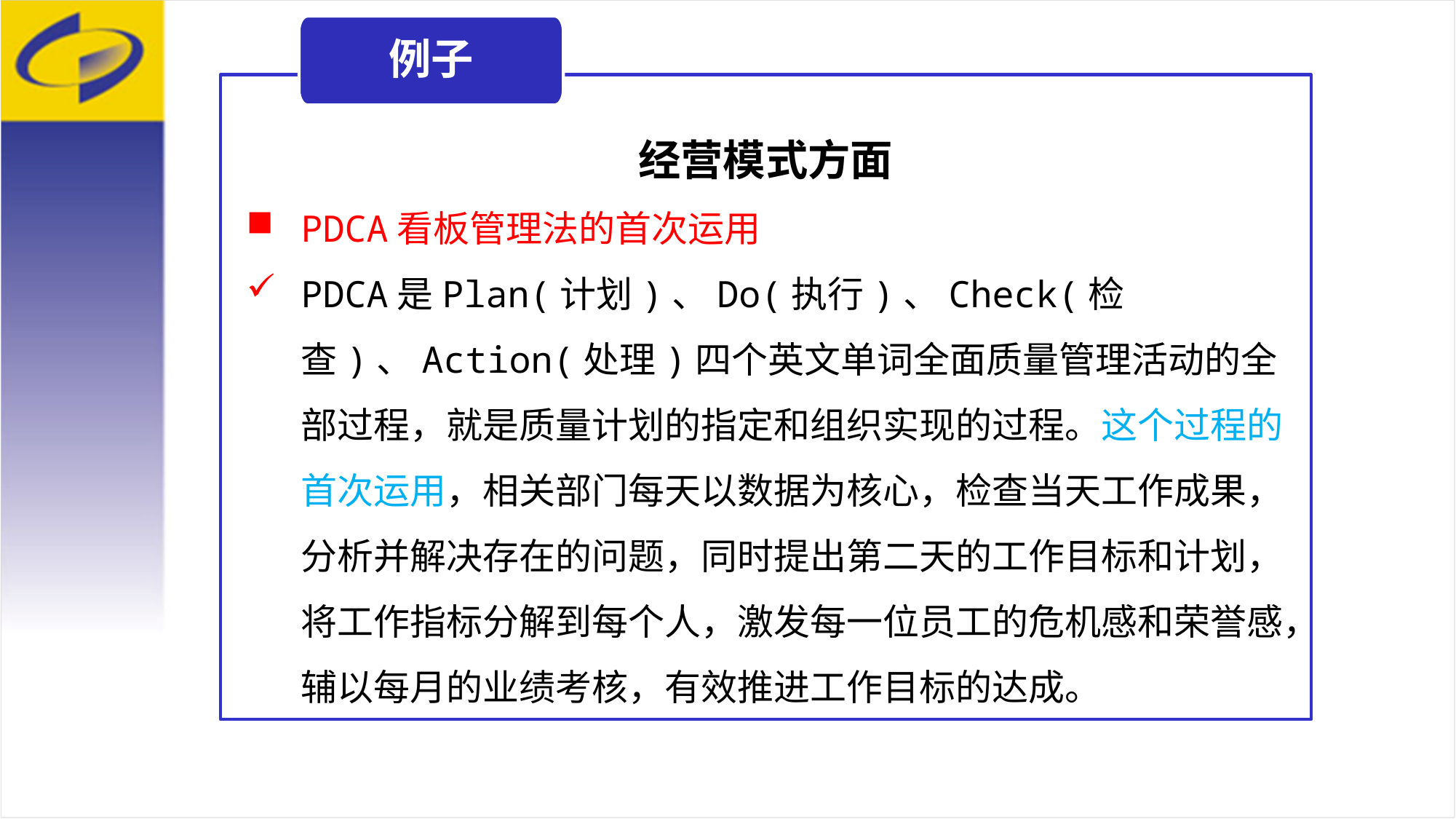

例子
经营模式方面
PDCA看板管理法的首次运用
PDCA是Plan(计划)、Do(执行)、Check(检查)、Action(处理)四个英文单词全面质量管理活动的全部过程，就是质量计划的指定和组织实现的过程。这个过程的首次运用，相关部门每天以数据为核心，检查当天工作成果，分析并解决存在的问题，同时提出第二天的工作目标和计划，将工作指标分解到每个人，激发每一位员工的危机感和荣誉感，辅以每月的业绩考核，有效推进工作目标的达成。

44